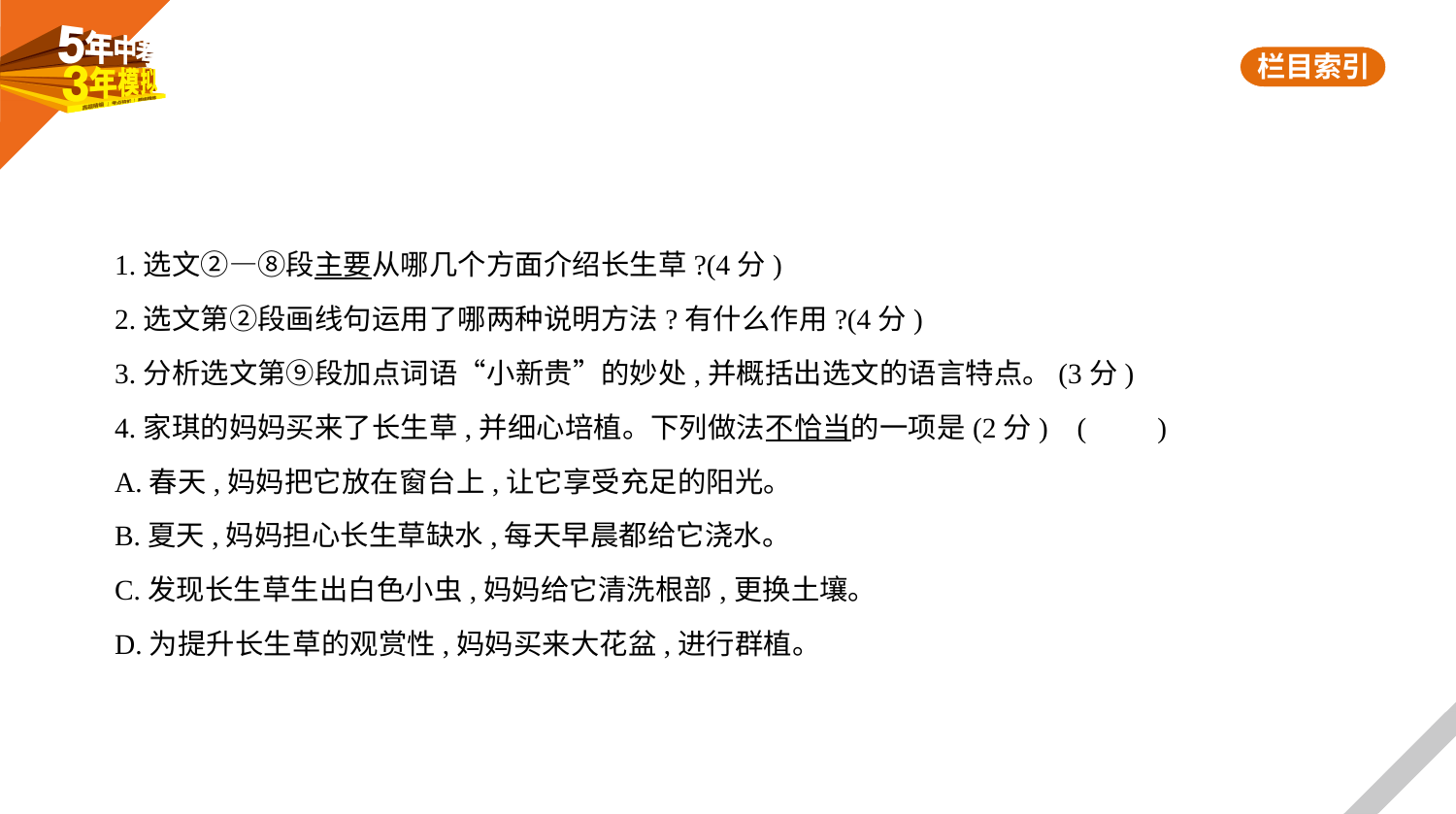

1.选文②—⑧段主要从哪几个方面介绍长生草?(4分)
2.选文第②段画线句运用了哪两种说明方法?有什么作用?(4分)
3.分析选文第⑨段加点词语“小新贵”的妙处,并概括出选文的语言特点。(3分)
4.家琪的妈妈买来了长生草,并细心培植。下列做法不恰当的一项是(2分) (　　)
A.春天,妈妈把它放在窗台上,让它享受充足的阳光。
B.夏天,妈妈担心长生草缺水,每天早晨都给它浇水。
C.发现长生草生出白色小虫,妈妈给它清洗根部,更换土壤。
D.为提升长生草的观赏性,妈妈买来大花盆,进行群植。